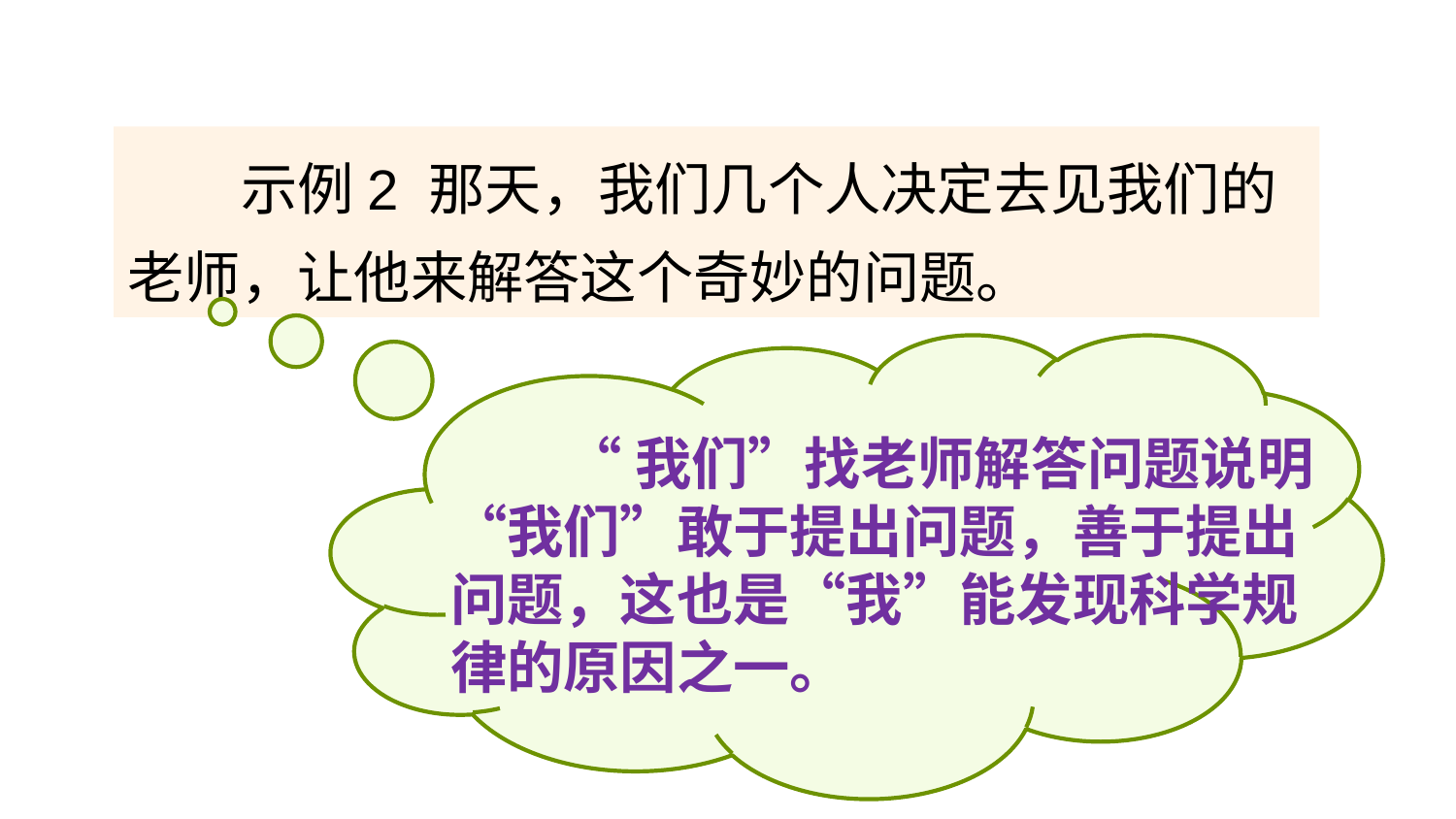

示例2 那天，我们几个人决定去见我们的老师，让他来解答这个奇妙的问题。

“我们”找老师解答问题说明“我们”敢于提出问题，善于提出问题，这也是“我”能发现科学规律的原因之一。